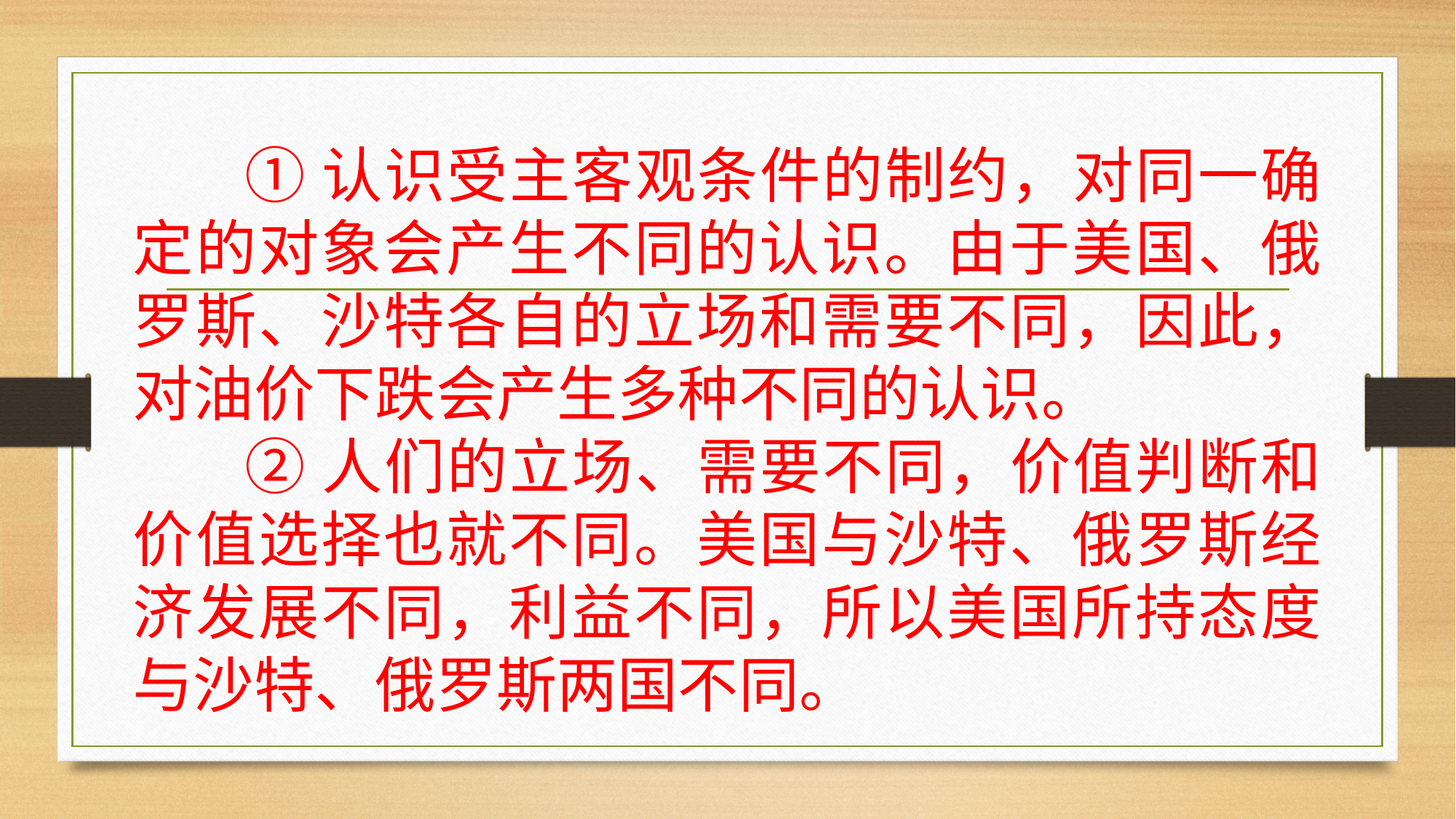

①认识受主客观条件的制约，对同一确定的对象会产生不同的认识。由于美国、俄罗斯、沙特各自的立场和需要不同，因此，对油价下跌会产生多种不同的认识。
       ②人们的立场、需要不同，价值判断和价值选择也就不同。美国与沙特、俄罗斯经济发展不同，利益不同，所以美国所持态度与沙特、俄罗斯两国不同。